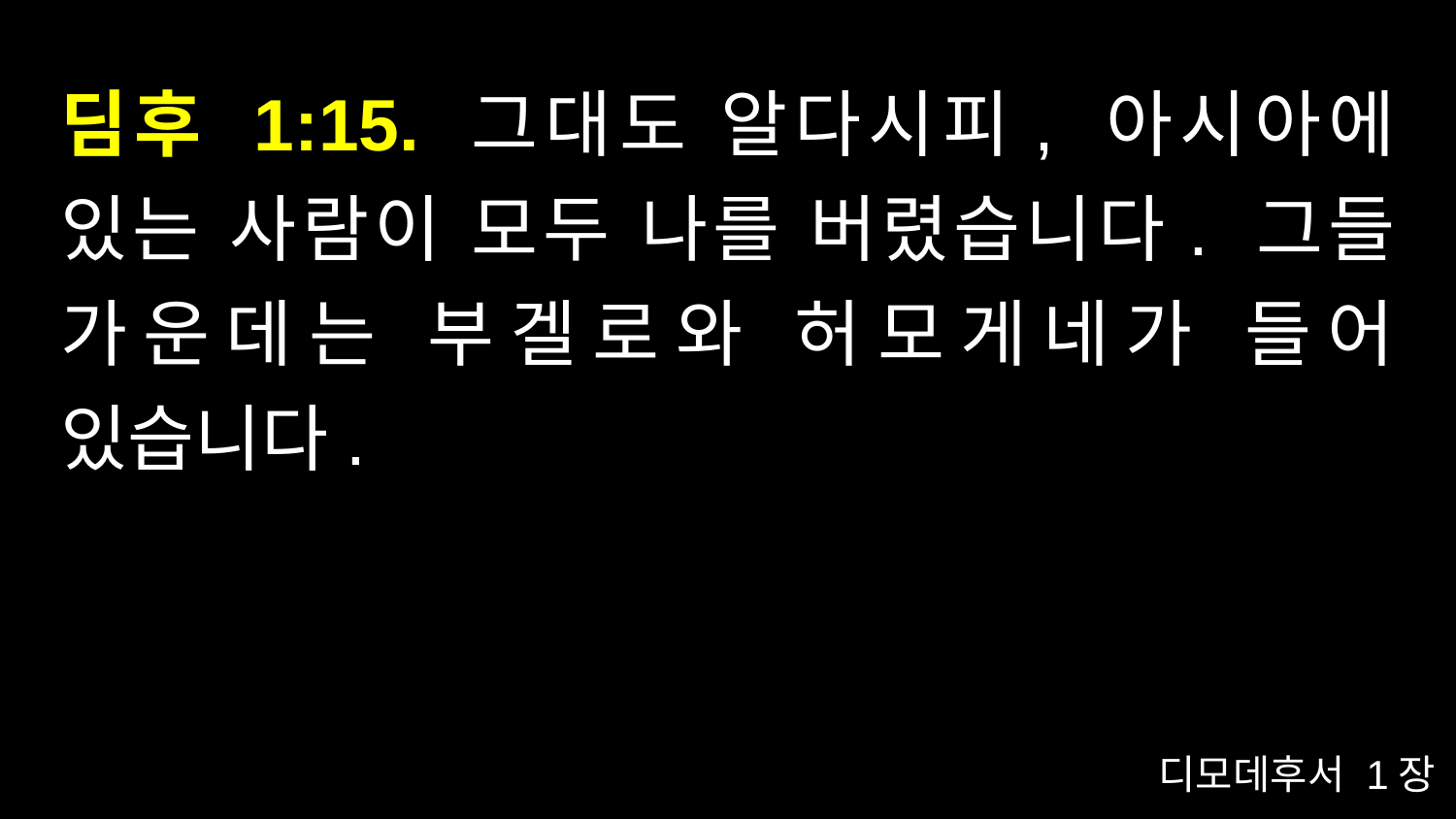

# 딤후 1:15. 그대도 알다시피, 아시아에 있는 사람이 모두 나를 버렸습니다. 그들 가운데는 부겔로와 허모게네가 들어 있습니다.
디모데후서 1장